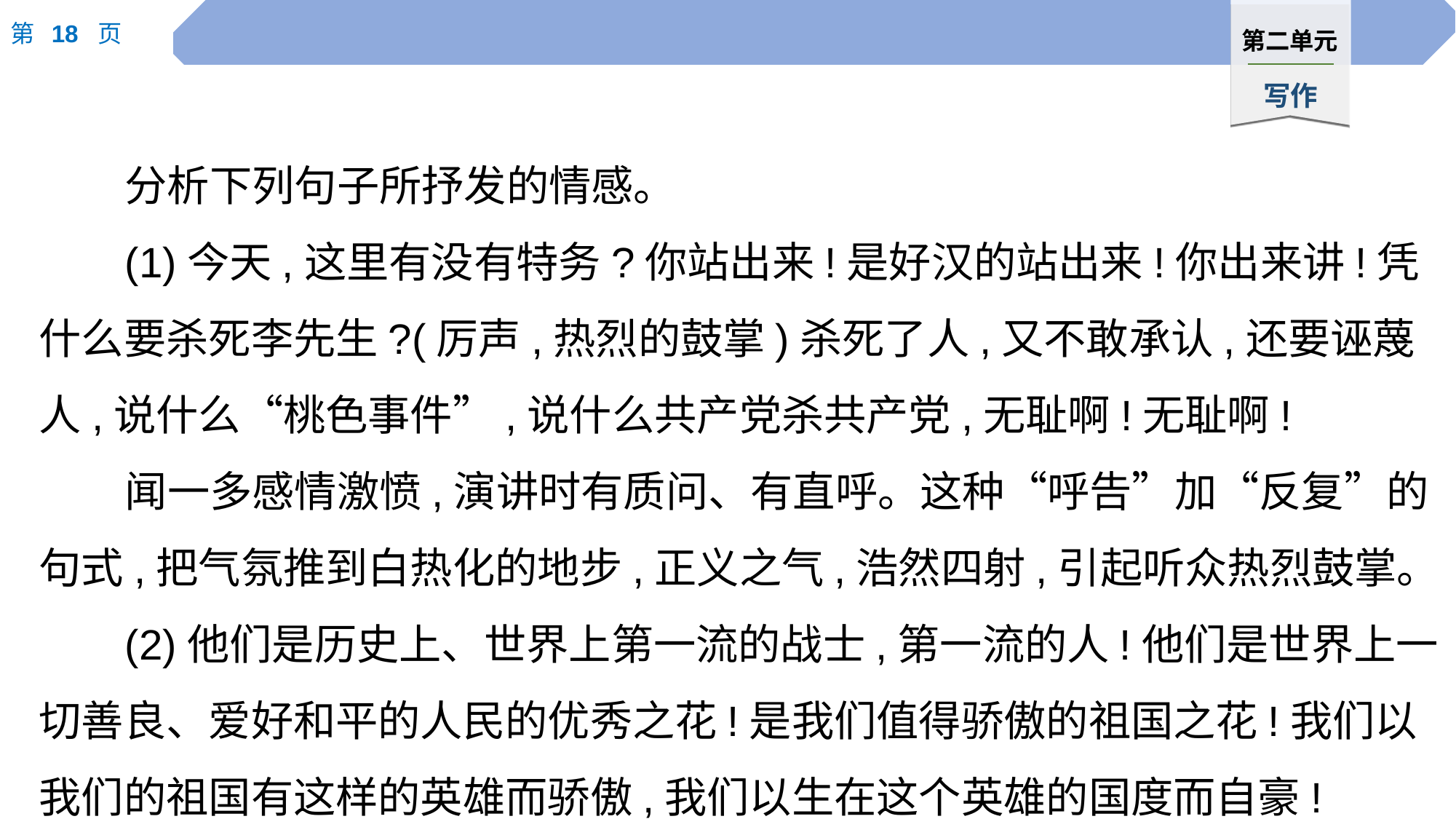

分析下列句子所抒发的情感。
(1)今天,这里有没有特务?你站出来!是好汉的站出来!你出来讲!凭什么要杀死李先生?(厉声,热烈的鼓掌)杀死了人,又不敢承认,还要诬蔑人,说什么“桃色事件”,说什么共产党杀共产党,无耻啊!无耻啊!
闻一多感情激愤,演讲时有质问、有直呼。这种“呼告”加“反复”的句式,把气氛推到白热化的地步,正义之气,浩然四射,引起听众热烈鼓掌。
(2)他们是历史上、世界上第一流的战士,第一流的人!他们是世界上一切善良、爱好和平的人民的优秀之花!是我们值得骄傲的祖国之花!我们以我们的祖国有这样的英雄而骄傲,我们以生在这个英雄的国度而自豪!